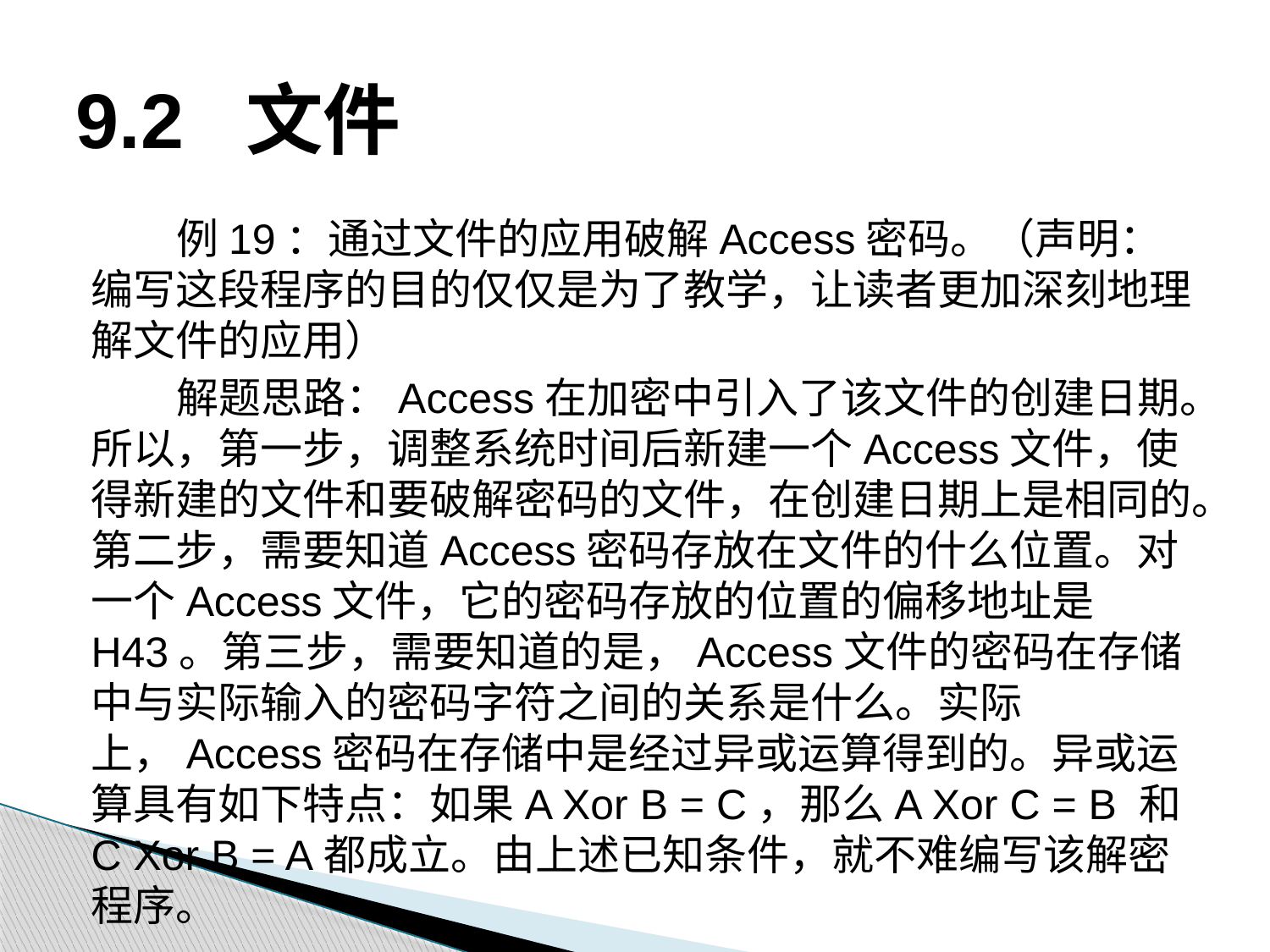

# 9.2  文件
例19：通过文件的应用破解Access密码。（声明：编写这段程序的目的仅仅是为了教学，让读者更加深刻地理解文件的应用）
解题思路：Access在加密中引入了该文件的创建日期。所以，第一步，调整系统时间后新建一个Access文件，使得新建的文件和要破解密码的文件，在创建日期上是相同的。第二步，需要知道Access密码存放在文件的什么位置。对一个Access文件，它的密码存放的位置的偏移地址是H43。第三步，需要知道的是，Access文件的密码在存储中与实际输入的密码字符之间的关系是什么。实际上，Access密码在存储中是经过异或运算得到的。异或运算具有如下特点：如果A Xor B = C，那么A Xor C = B 和C Xor B = A都成立。由上述已知条件，就不难编写该解密程序。